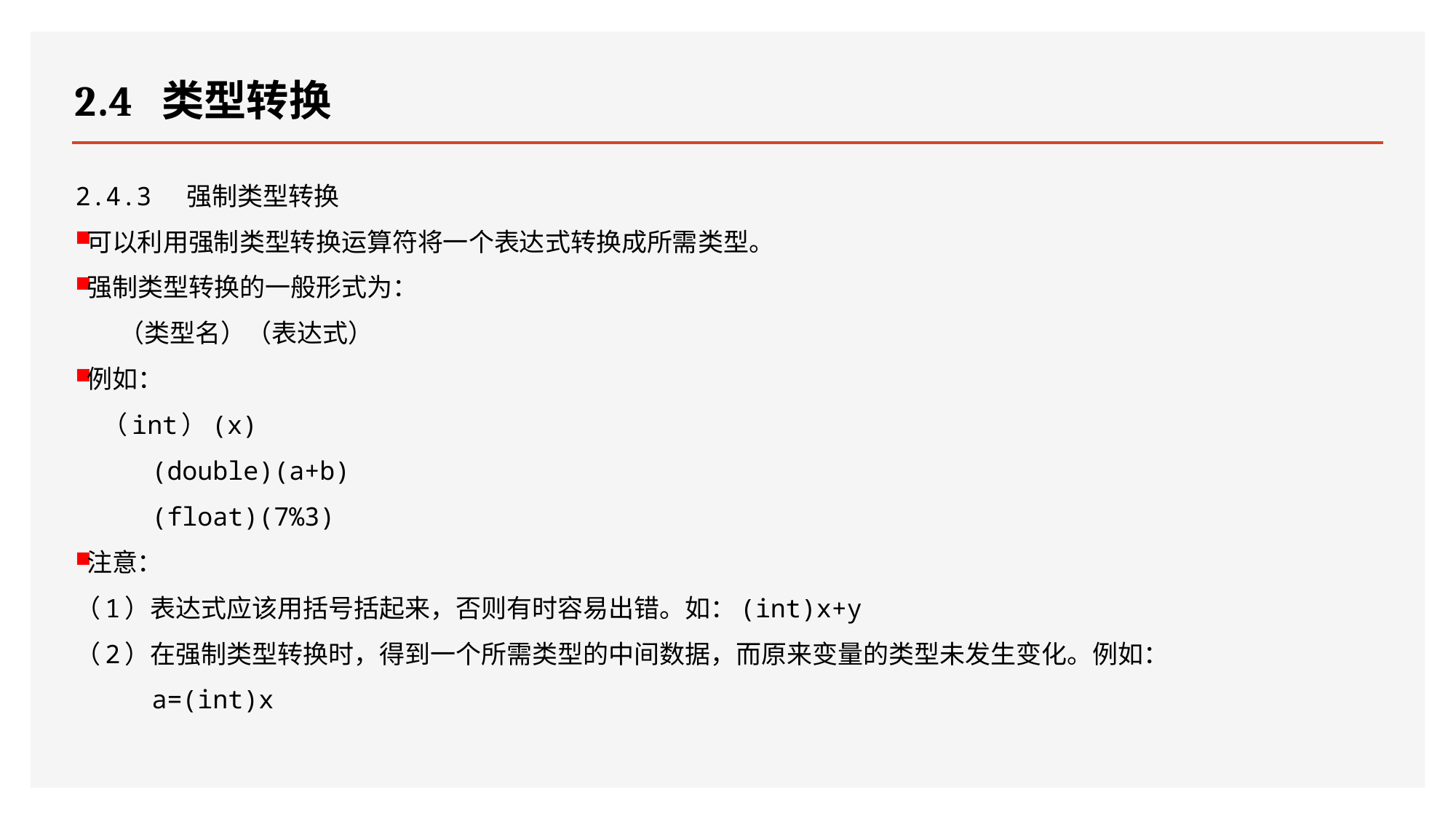

# 2.4  类型转换
2.4.3  强制类型转换
可以利用强制类型转换运算符将一个表达式转换成所需类型。
强制类型转换的一般形式为：
       （类型名）（表达式）
例如：
    （int）(x)
     (double)(a+b)
     (float)(7%3)
注意：
（1）表达式应该用括号括起来，否则有时容易出错。如：(int)x+y
（2）在强制类型转换时，得到一个所需类型的中间数据，而原来变量的类型未发生变化。例如：
     a=(int)x